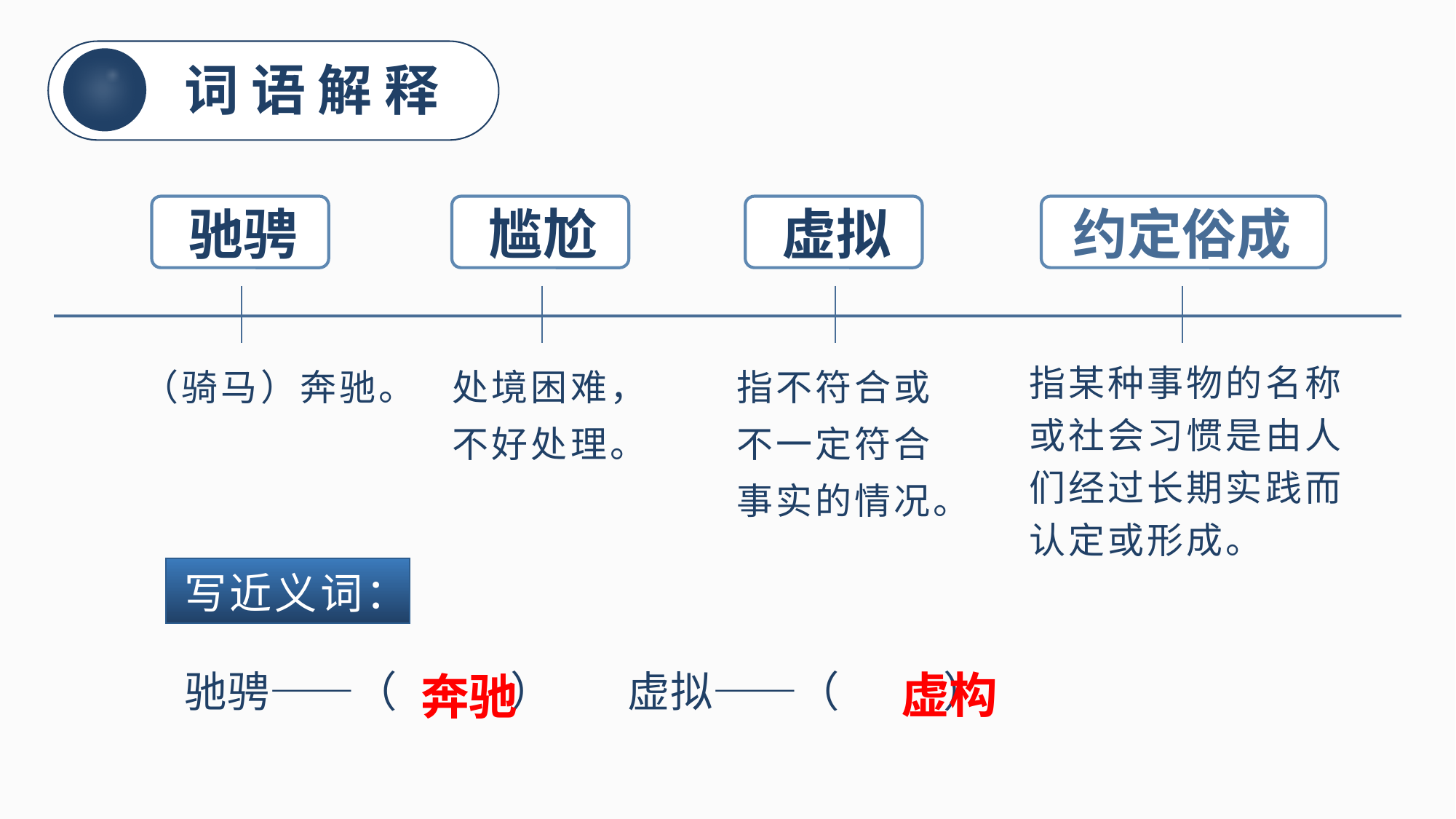

词语解释
虚拟

驰骋

尴尬

约定俗成

（骑马）奔驰。
处境困难，不好处理。
指不符合或不一定符合事实的情况。
指某种事物的名称或社会习惯是由人们经过长期实践而认定或形成。

写近义词：
虚构
驰骋——（            ）        虚拟——（           ）
奔驰